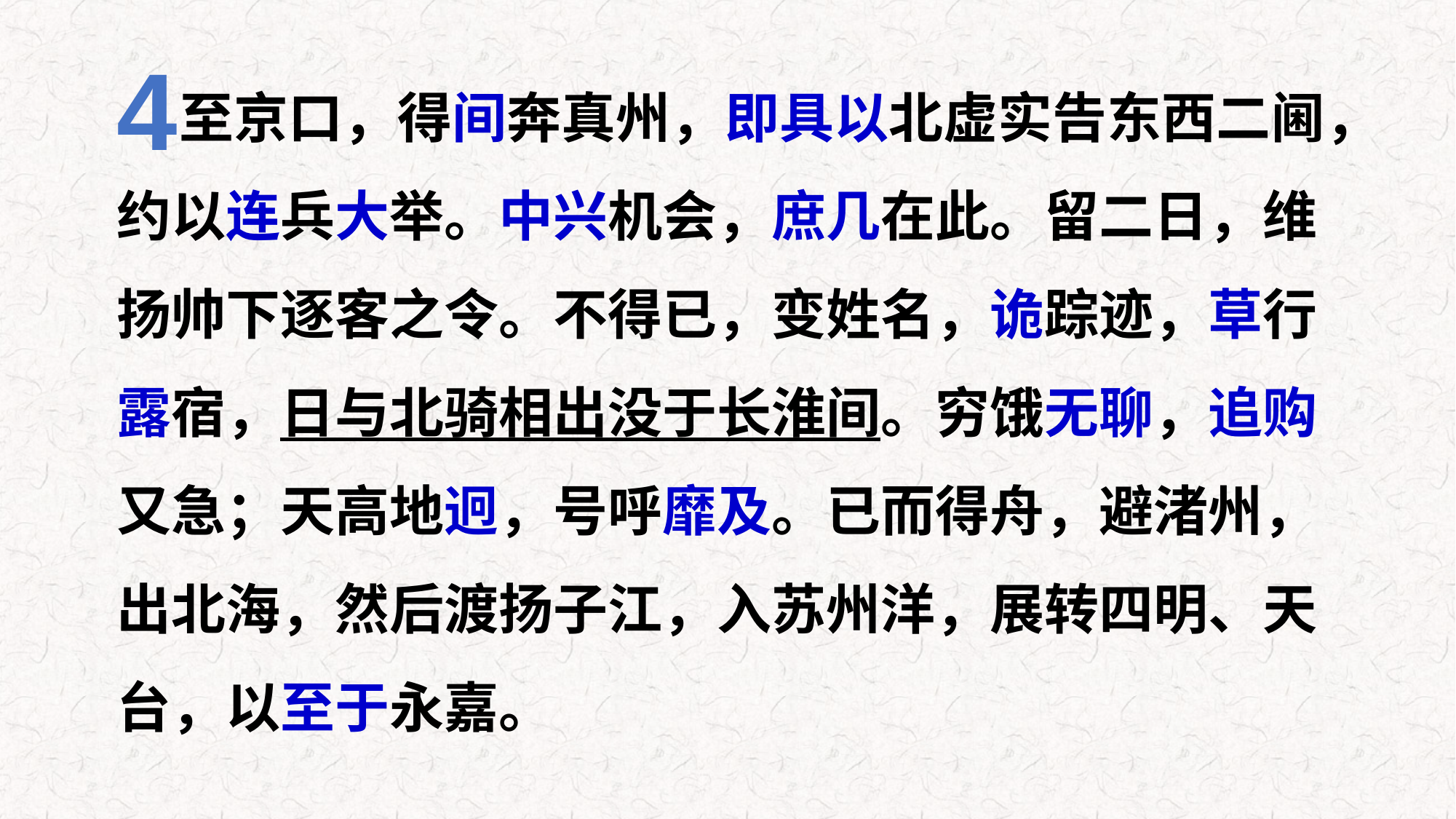

4
    至京口，得间奔真州，即具以北虚实告东西二阃，约以连兵大举。中兴机会，庶几在此。留二日，维扬帅下逐客之令。不得已，变姓名，诡踪迹，草行露宿，日与北骑相出没于长淮间。穷饿无聊，追购又急；天高地迥，号呼靡及。已而得舟，避渚州，出北海，然后渡扬子江，入苏州洋，展转四明、天台，以至于永嘉。